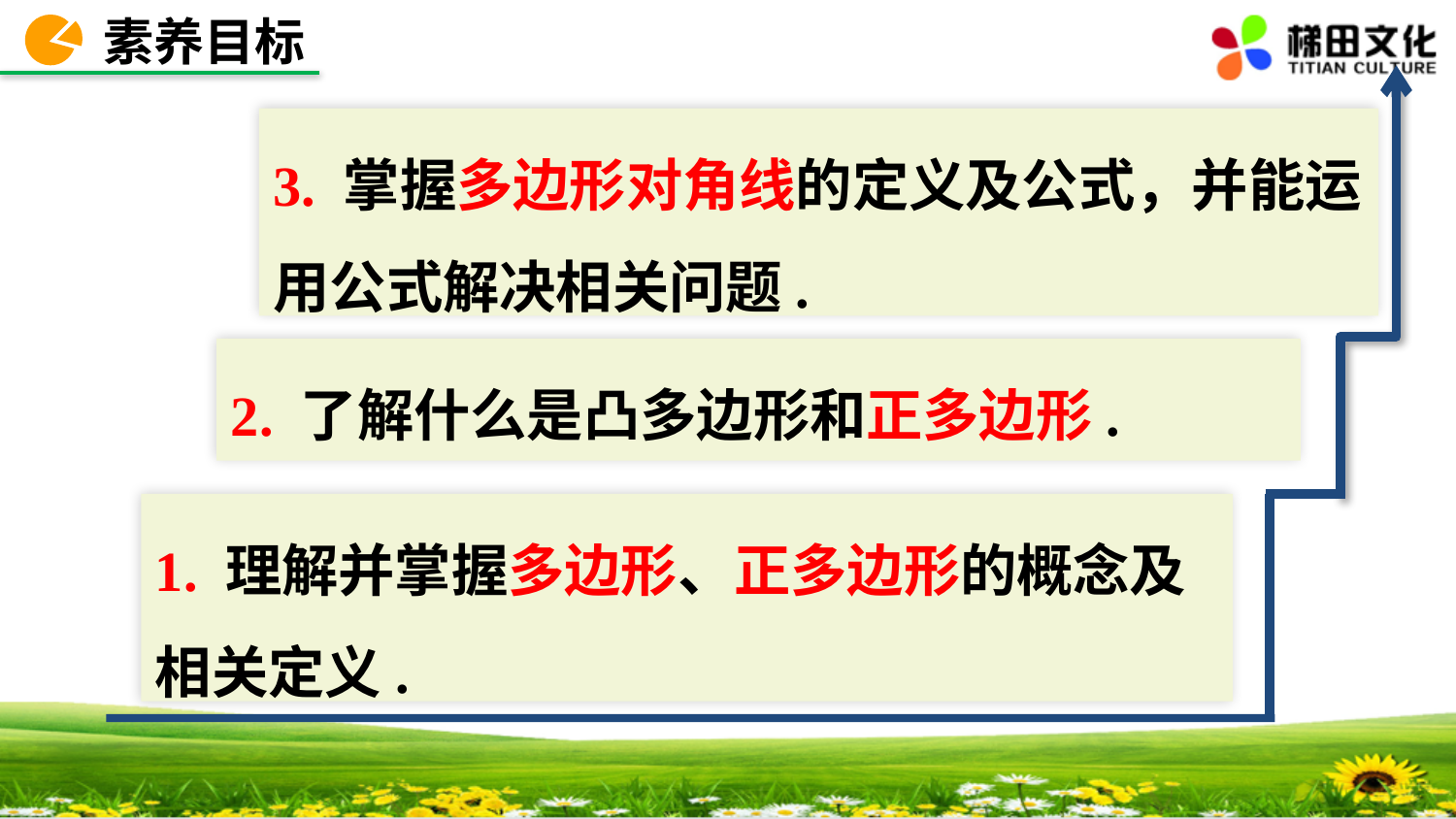

素养目标

3. 掌握多边形对角线的定义及公式，并能运用公式解决相关问题.
2. 了解什么是凸多边形和正多边形.
1. 理解并掌握多边形、正多边形的概念及相关定义.